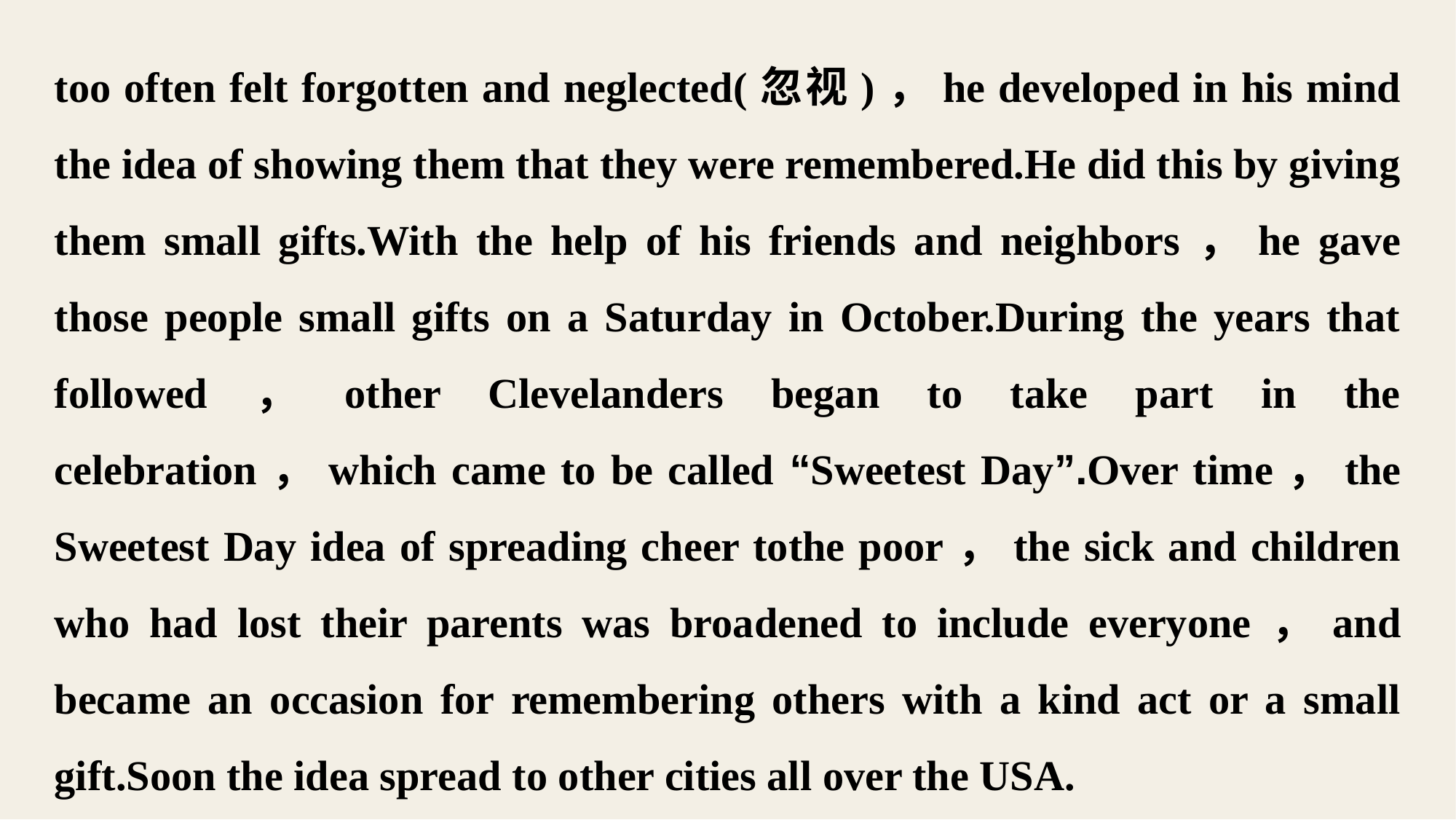

too often felt forgotten and neglected(忽视)，he developed in his mind the idea of showing them that they were remembered.He did this by giving them small gifts.With the help of his friends and neighbors，he gave those people small gifts on a Saturday in October.During the years that followed，other Clevelanders began to take part in the celebration，which came to be called “Sweetest Day”.Over time，the Sweetest Day idea of spreading cheer tothe poor，the sick and children who had lost their parents was broadened to include everyone，and became an occasion for remembering others with a kind act or a small gift.Soon the idea spread to other cities all over the USA.